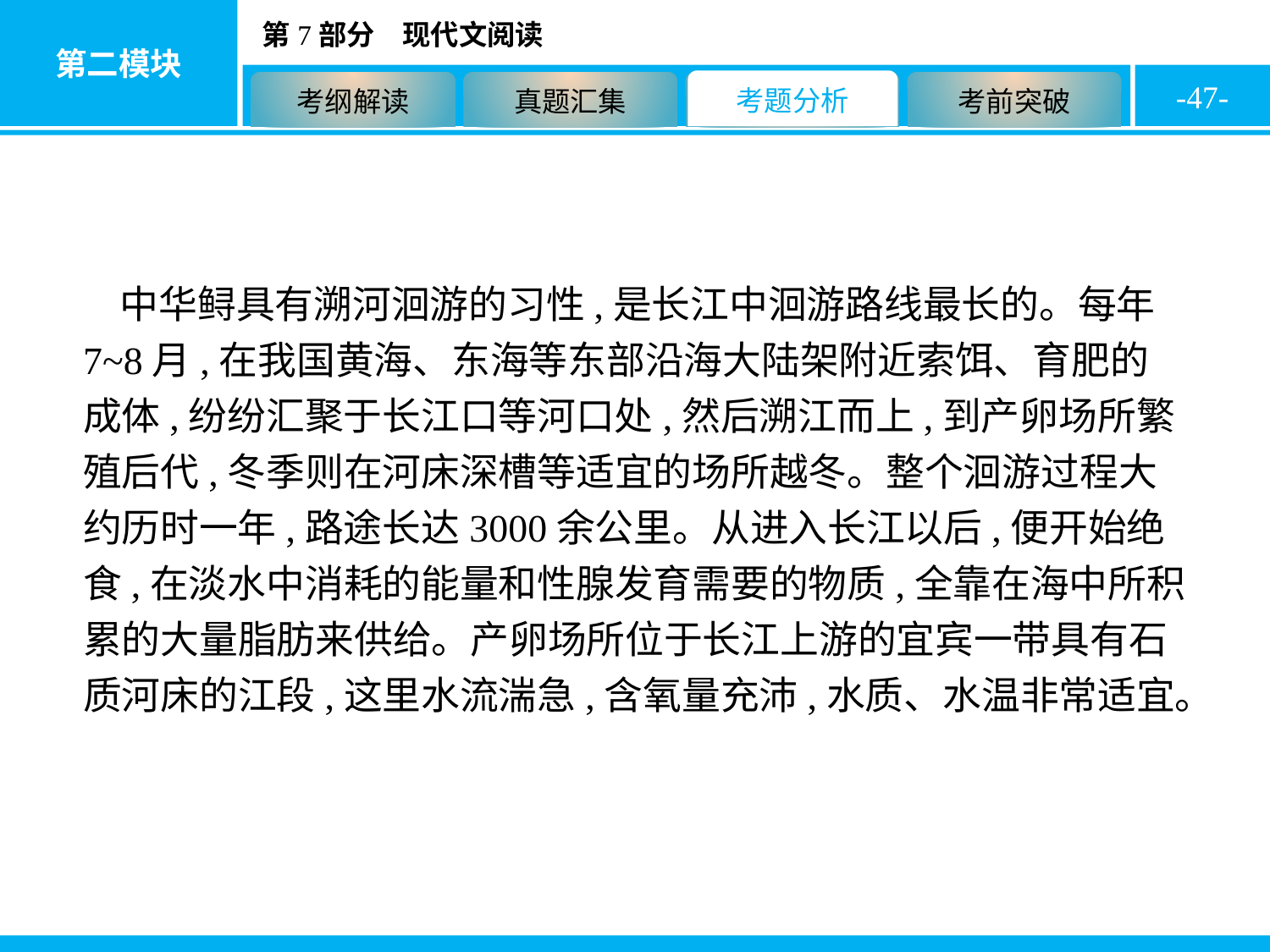

-47-
中华鲟具有溯河洄游的习性,是长江中洄游路线最长的。每年7~8月,在我国黄海、东海等东部沿海大陆架附近索饵、育肥的成体,纷纷汇聚于长江口等河口处,然后溯江而上,到产卵场所繁殖后代,冬季则在河床深槽等适宜的场所越冬。整个洄游过程大约历时一年,路途长达3000余公里。从进入长江以后,便开始绝食,在淡水中消耗的能量和性腺发育需要的物质,全靠在海中所积累的大量脂肪来供给。产卵场所位于长江上游的宜宾一带具有石质河床的江段,这里水流湍急,含氧量充沛,水质、水温非常适宜。